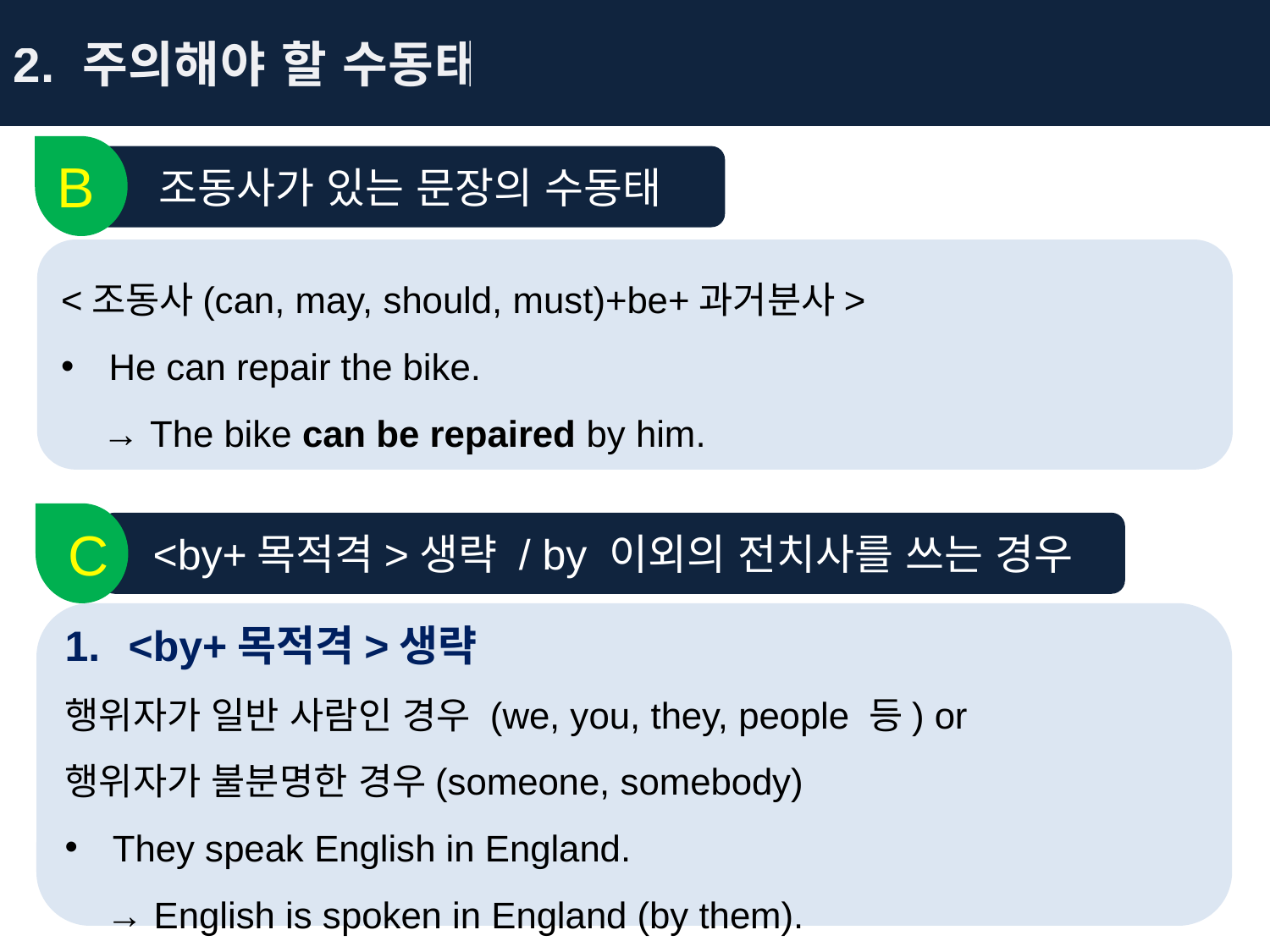

2. 주의해야 할 수동태

B
조동사가 있는 문장의 수동태
<조동사(can, may, should, must)+be+과거분사>
He can repair the bike.
    → The bike can be repaired by him.

C
<by+목적격>생략 / by 이외의 전치사를 쓰는 경우
<by+목적격>생략
행위자가 일반 사람인 경우 (we, you, they, people 등) or
행위자가 불분명한 경우(someone, somebody)
They speak English in England.
    → English is spoken in England (by them).